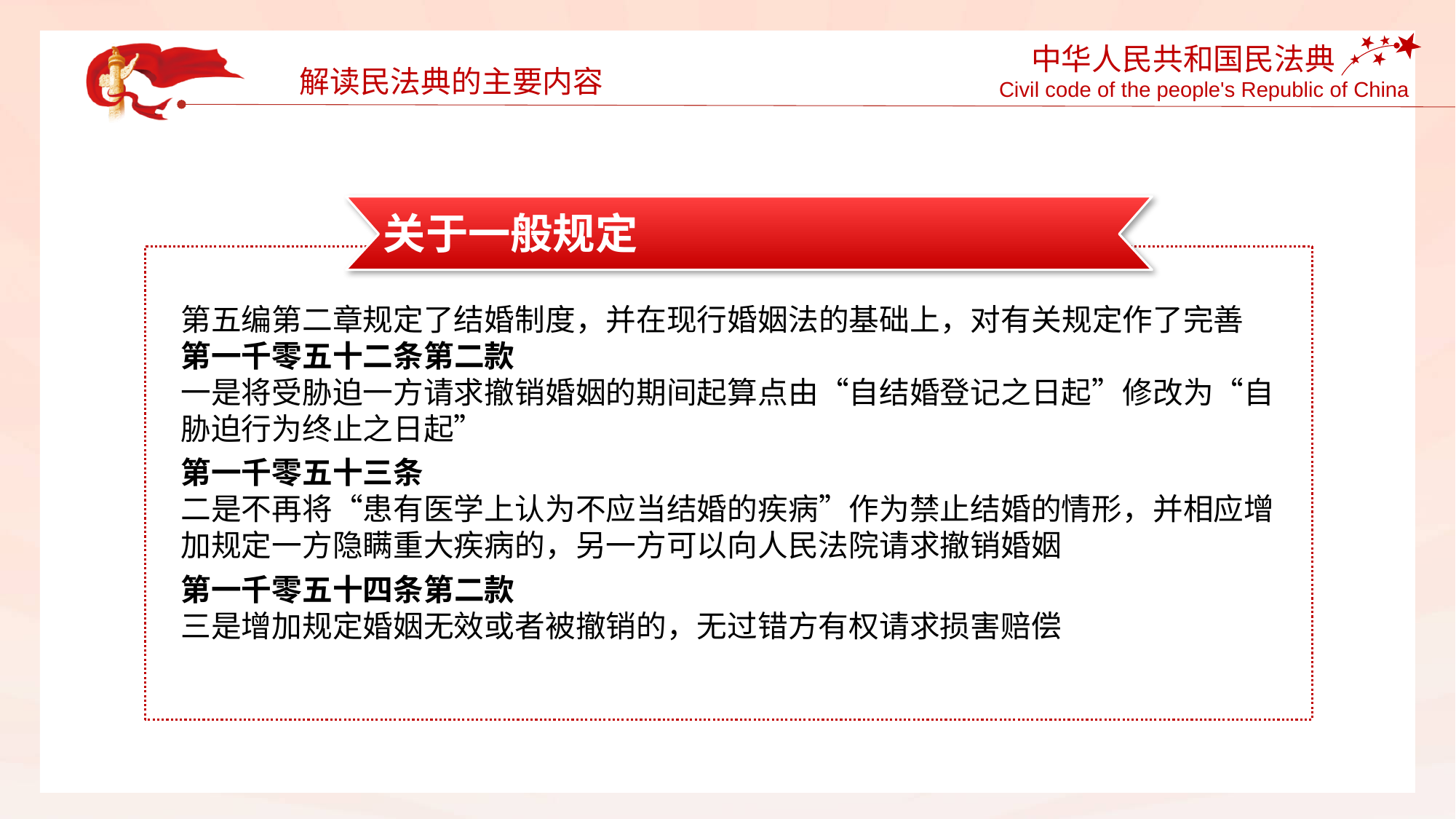

解读民法典的主要内容

关于一般规定

第五编第二章规定了结婚制度，并在现行婚姻法的基础上，对有关规定作了完善
第一千零五十二条第二款
一是将受胁迫一方请求撤销婚姻的期间起算点由“自结婚登记之日起”修改为“自胁迫行为终止之日起”
第一千零五十三条
二是不再将“患有医学上认为不应当结婚的疾病”作为禁止结婚的情形，并相应增加规定一方隐瞒重大疾病的，另一方可以向人民法院请求撤销婚姻
第一千零五十四条第二款
三是增加规定婚姻无效或者被撤销的，无过错方有权请求损害赔偿